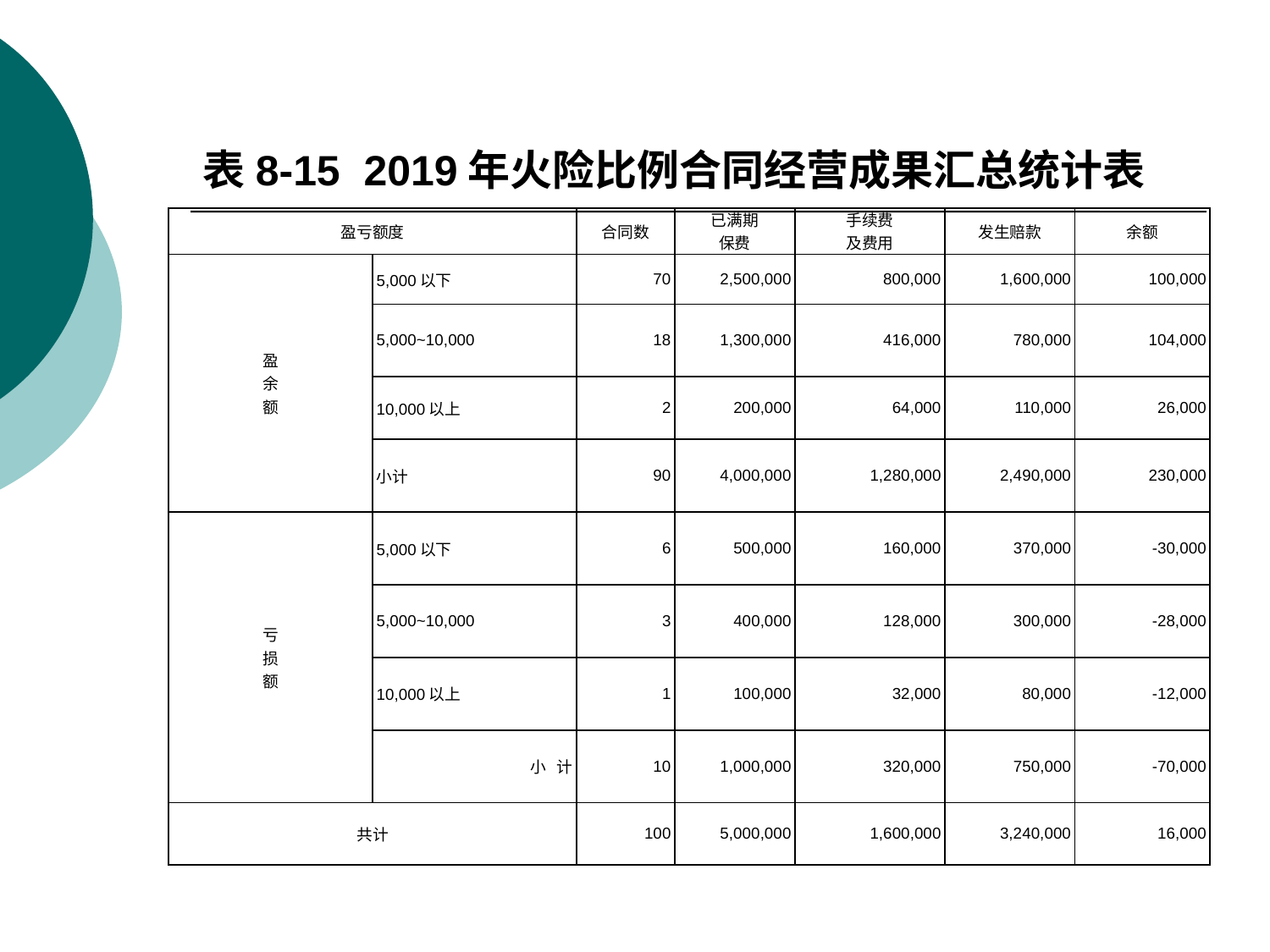

# 表8-15  2019年火险比例合同经营成果汇总统计表
| 盈亏额度 |  | 合同数 | 已满期 保费 | 手续费 及费用 | 发生赔款 | 余额 |
| --- | --- | --- | --- | --- | --- | --- |
| 盈 余 额 | 5,000以下 | 70 | 2,500,000 | 800,000 | 1,600,000 | 100,000 |
|  | 5,000~10,000 | 18 | 1,300,000 | 416,000 | 780,000 | 104,000 |
|  | 10,000以上 | 2 | 200,000 | 64,000 | 110,000 | 26,000 |
|  | 小计 | 90 | 4,000,000 | 1,280,000 | 2,490,000 | 230,000 |
| 亏 损 额 | 5,000以下 | 6 | 500,000 | 160,000 | 370,000 | -30,000 |
|  | 5,000~10,000 | 3 | 400,000 | 128,000 | 300,000 | -28,000 |
|  | 10,000以上 | 1 | 100,000 | 32,000 | 80,000 | -12,000 |
|  | 小 计 | 10 | 1,000,000 | 320,000 | 750,000 | -70,000 |
| 共计 |  | 100 | 5,000,000 | 1,600,000 | 3,240,000 | 16,000 |